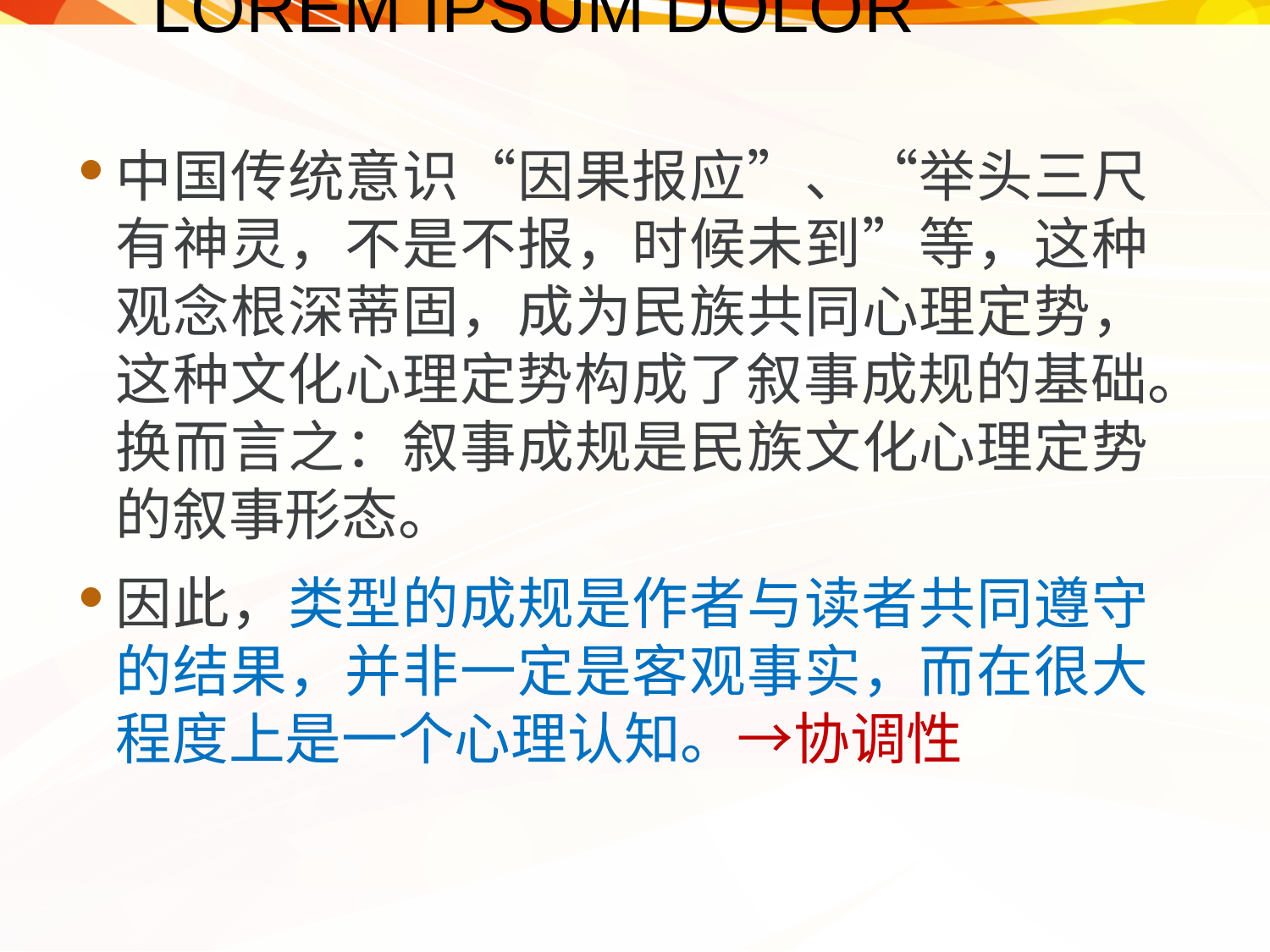

LOREM IPSUM DOLOR
中国传统意识“因果报应”、“举头三尺有神灵，不是不报，时候未到”等，这种观念根深蒂固，成为民族共同心理定势，这种文化心理定势构成了叙事成规的基础。换而言之：叙事成规是民族文化心理定势的叙事形态。
因此，类型的成规是作者与读者共同遵守的结果，并非一定是客观事实，而在很大程度上是一个心理认知。→协调性